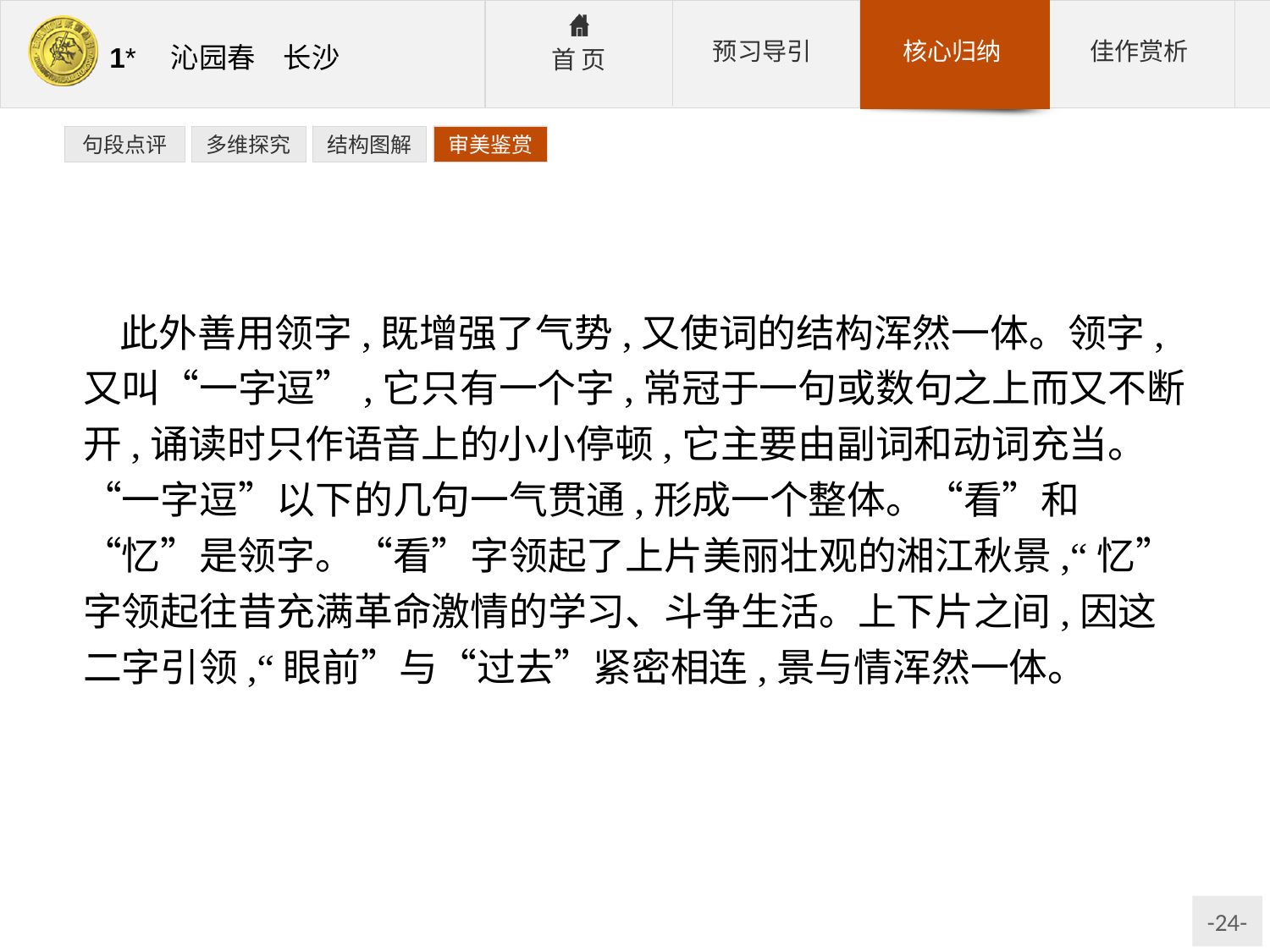

句段点评
多维探究
结构图解
审美鉴赏
此外善用领字,既增强了气势,又使词的结构浑然一体。领字,又叫“一字逗”,它只有一个字,常冠于一句或数句之上而又不断开,诵读时只作语音上的小小停顿,它主要由副词和动词充当。“一字逗”以下的几句一气贯通,形成一个整体。“看”和“忆”是领字。“看”字领起了上片美丽壮观的湘江秋景,“忆”字领起往昔充满革命激情的学习、斗争生活。上下片之间,因这二字引领,“眼前”与“过去”紧密相连,景与情浑然一体。